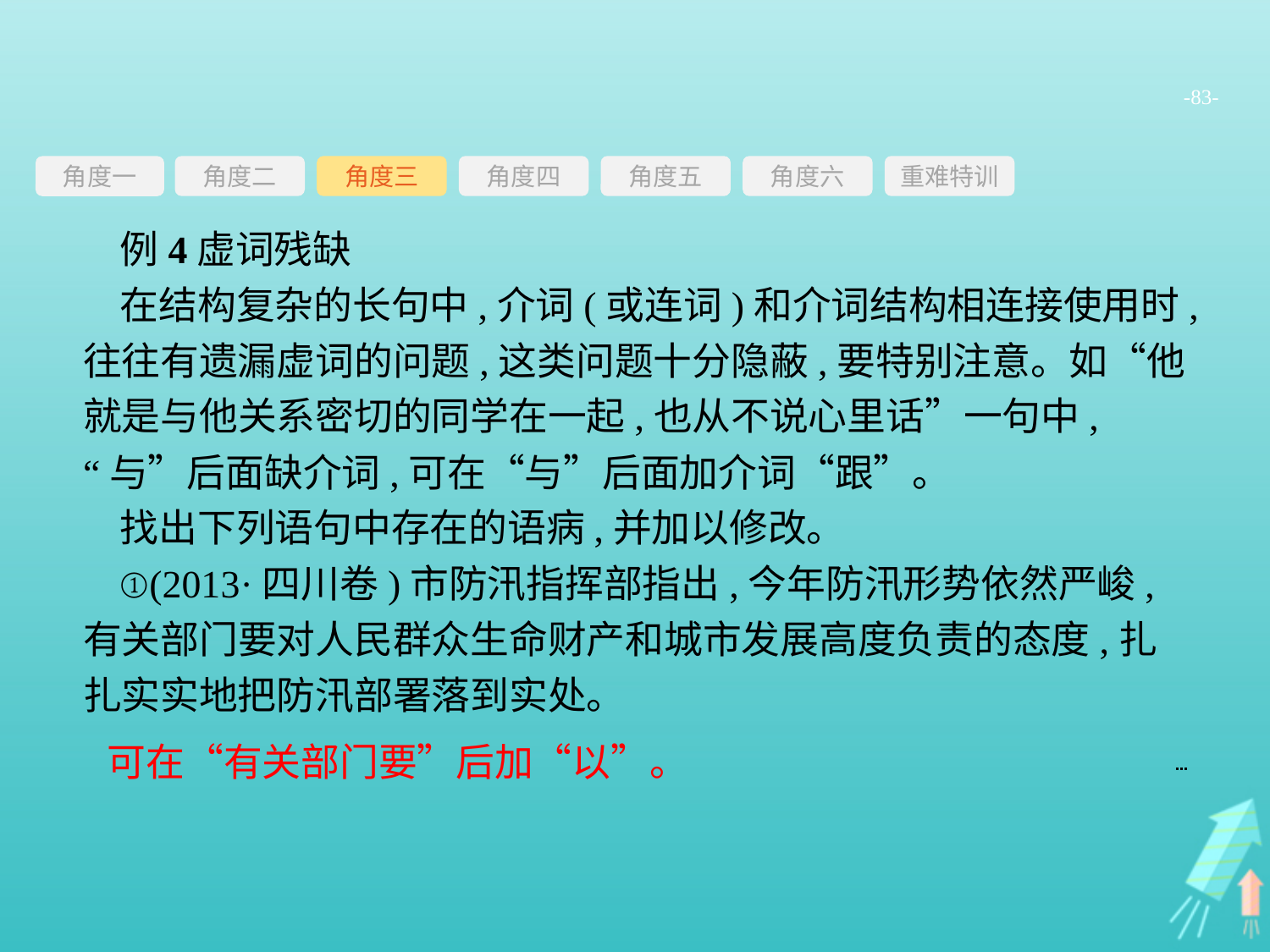

-83-
角度三
角度四
角度五
角度六
重难特训
角度二
角度一
例4虚词残缺
在结构复杂的长句中,介词(或连词)和介词结构相连接使用时,往往有遗漏虚词的问题,这类问题十分隐蔽,要特别注意。如“他就是与他关系密切的同学在一起,也从不说心里话”一句中,“与”后面缺介词,可在“与”后面加介词“跟”。
找出下列语句中存在的语病,并加以修改。
①(2013·四川卷)市防汛指挥部指出,今年防汛形势依然严峻,有关部门要对人民群众生命财产和城市发展高度负责的态度,扎扎实实地把防汛部署落到实处。

可在“有关部门要”后加“以”。